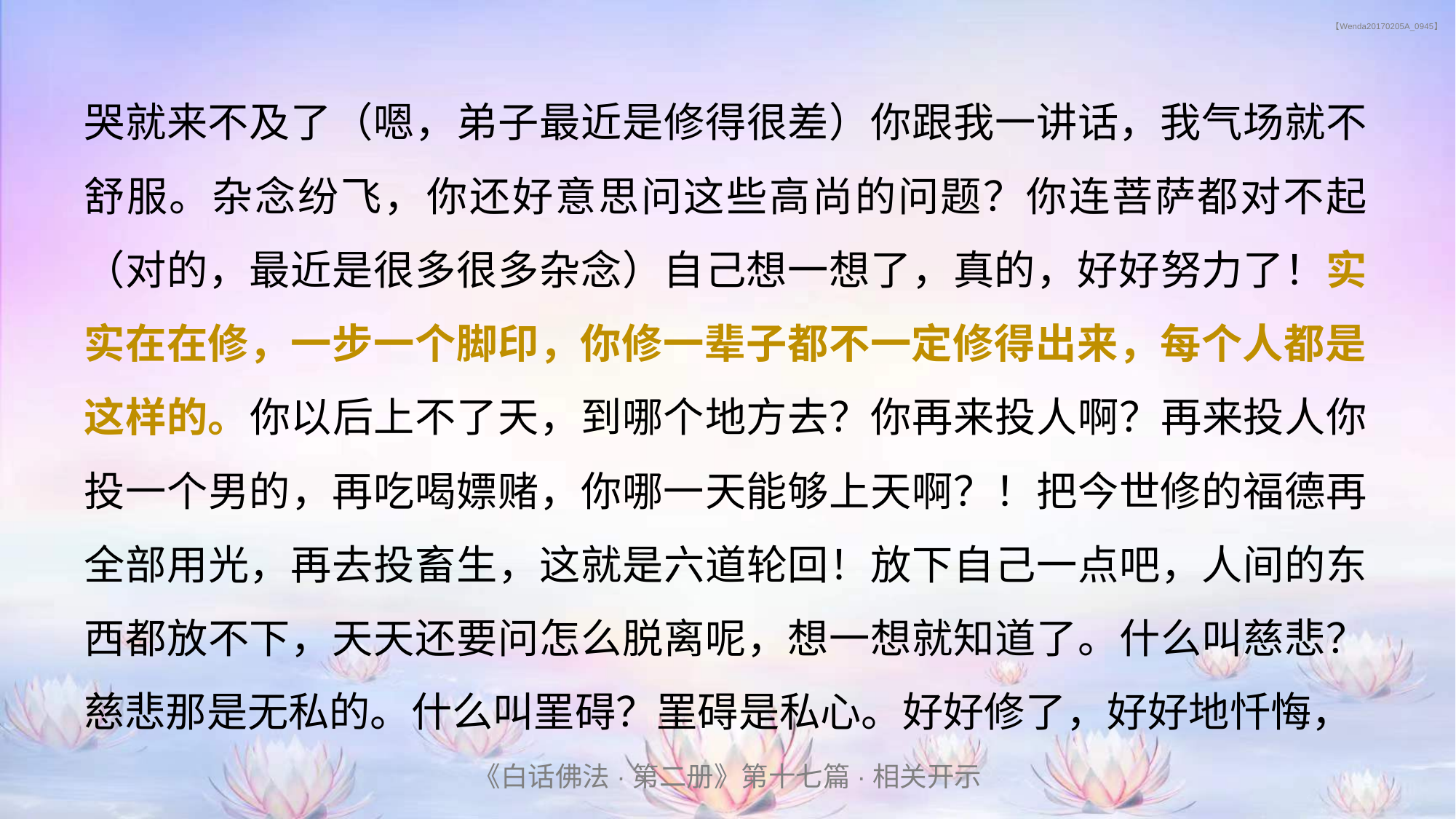

# 【Wenda20170205A_0945】
哭就来不及了（嗯，弟子最近是修得很差）你跟我一讲话，我气场就不舒服。杂念纷飞，你还好意思问这些高尚的问题？你连菩萨都对不起（对的，最近是很多很多杂念）自己想一想了，真的，好好努力了！实实在在修，一步一个脚印，你修一辈子都不一定修得出来，每个人都是这样的。你以后上不了天，到哪个地方去？你再来投人啊？再来投人你投一个男的，再吃喝嫖赌，你哪一天能够上天啊？！把今世修的福德再全部用光，再去投畜生，这就是六道轮回！放下自己一点吧，人间的东西都放不下，天天还要问怎么脱离呢，想一想就知道了。什么叫慈悲？慈悲那是无私的。什么叫罣碍？罣碍是私心。好好修了，好好地忏悔，
《白话佛法·第二册》第十七篇·相关开示